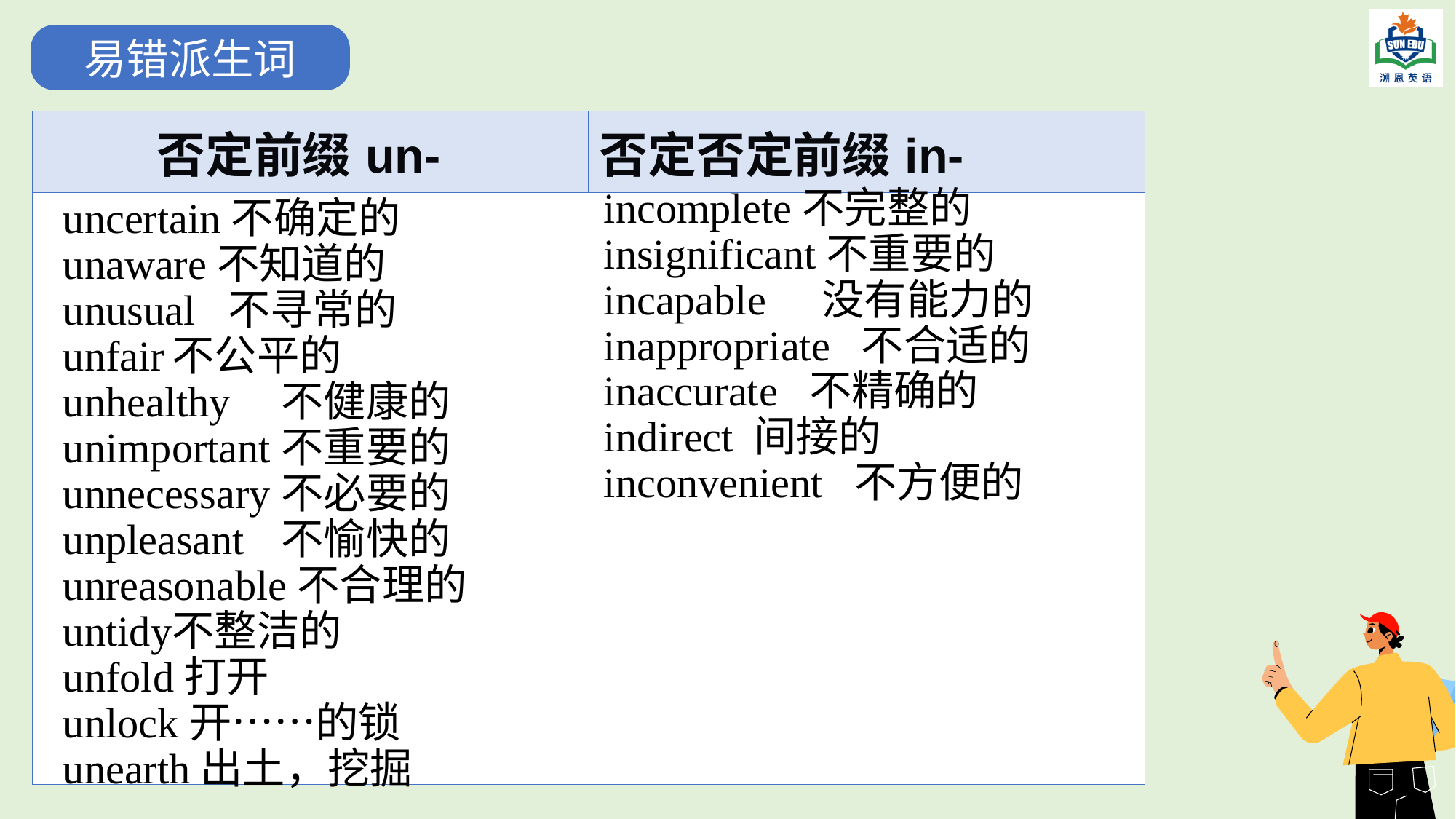

易错派生词
| 否定前缀un- | 否定否定前缀in- |
| --- | --- |
|  |  |
incomplete不完整的
insignificant不重要的
incapable	没有能力的
inappropriate  不合适的
inaccurate  不精确的
indirect 间接的
inconvenient  不方便的
uncertain不确定的
unaware不知道的
unusual  不寻常的
unfair	不公平的
unhealthy	不健康的
unimportant	不重要的
unnecessary	不必要的
unpleasant	不愉快的
unreasonable不合理的
untidy	不整洁的
unfold打开
unlock开……的锁
unearth出土，挖掘